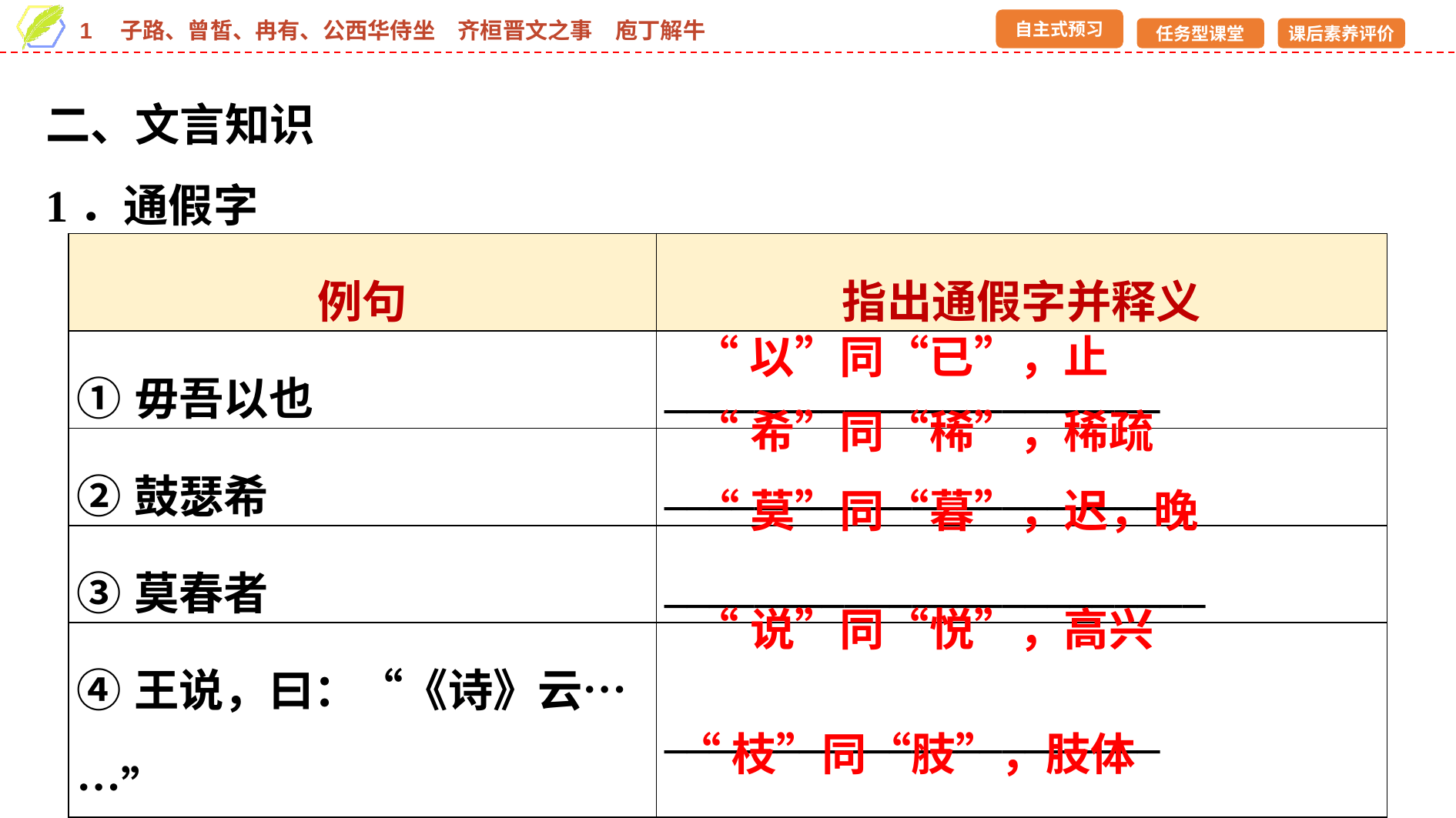

二、文言知识
1．通假字
| 例句 | 指出通假字并释义 |
| --- | --- |
| ①毋吾以也 | \_\_\_\_\_\_\_\_\_\_\_\_\_\_\_\_\_\_\_\_\_\_ |
| ②鼓瑟希 | \_\_\_\_\_\_\_\_\_\_\_\_\_\_\_\_\_\_\_\_\_\_ |
| ③莫春者 | \_\_\_\_\_\_\_\_\_\_\_\_\_\_\_\_\_\_\_\_\_\_\_\_ |
| ④王说，曰：“《诗》云……” | \_\_\_\_\_\_\_\_\_\_\_\_\_\_\_\_\_\_\_\_\_\_ |
| ⑤为长者折枝 | \_\_\_\_\_\_\_\_\_\_\_\_\_\_\_\_\_\_\_\_\_\_ |
“以”同“已”，止
“希”同“稀”，稀疏
“莫”同“暮”，迟，晚
“说”同“悦”，高兴
“枝”同“肢”，肢体